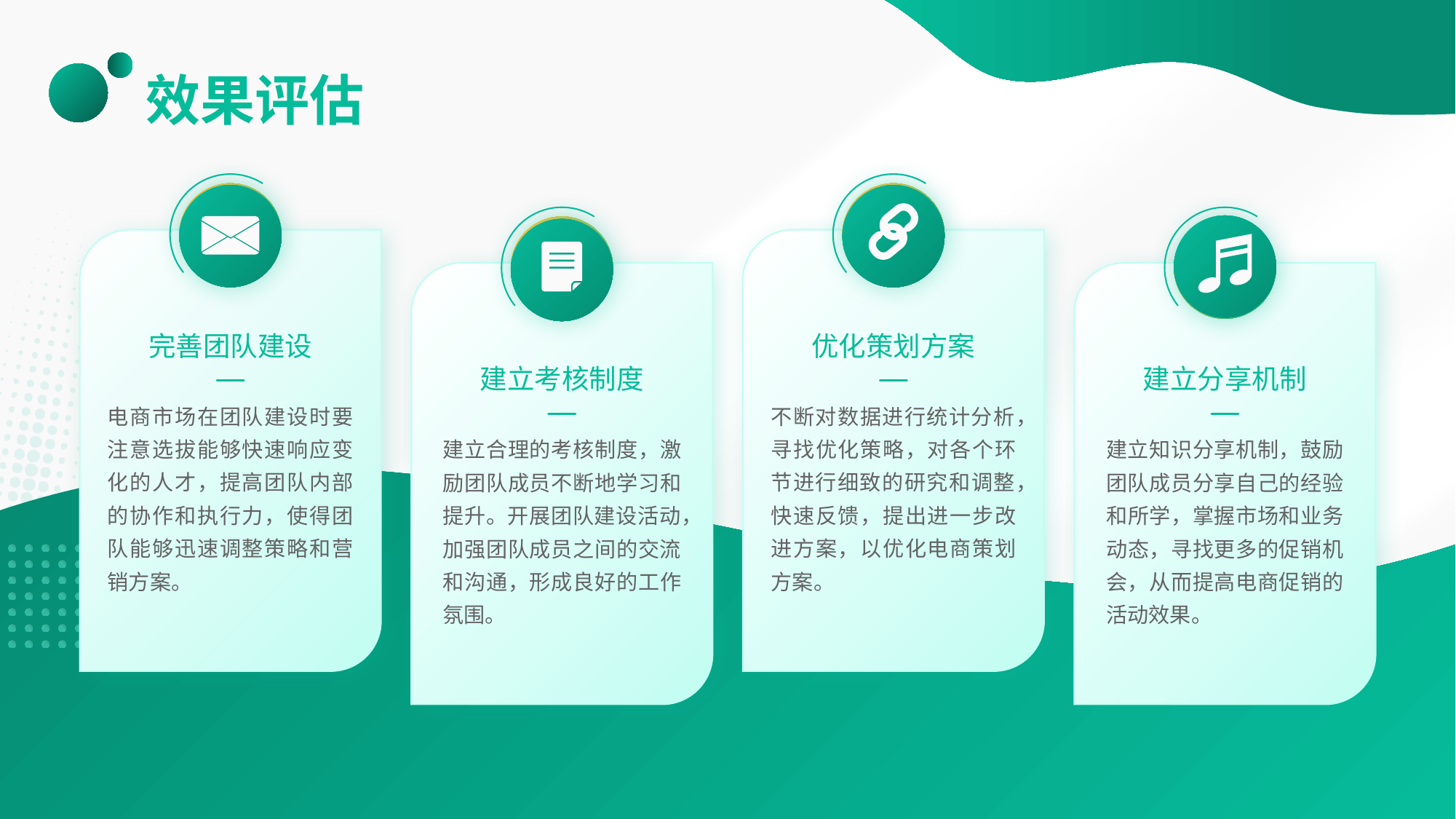

# 效果评估

完善团队建设
电商市场在团队建设时要注意选拔能够快速响应变化的人才，提高团队内部的协作和执行力，使得团队能够迅速调整策略和营销方案。

优化策划方案
不断对数据进行统计分析，寻找优化策略，对各个环节进行细致的研究和调整，快速反馈，提出进一步改进方案，以优化电商策划方案。

建立考核制度
建立合理的考核制度，激励团队成员不断地学习和提升。开展团队建设活动，加强团队成员之间的交流和沟通，形成良好的工作氛围。

建立分享机制
建立知识分享机制，鼓励团队成员分享自己的经验和所学，掌握市场和业务动态，寻找更多的促销机会，从而提高电商促销的活动效果。